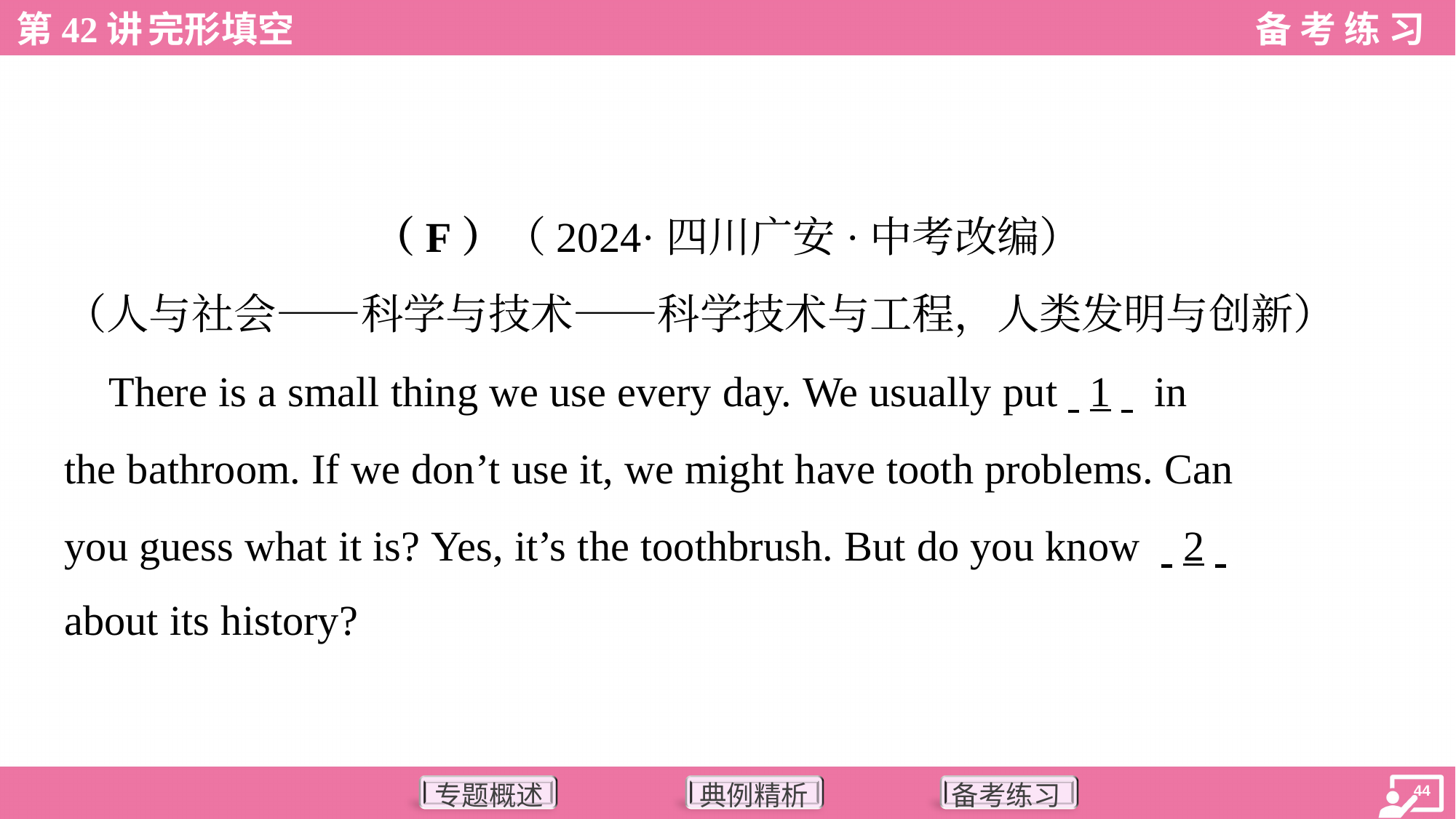

（F）（2024·四川广安·中考改编）
（人与社会——科学与技术——科学技术与工程，人类发明与创新）
    There is a small thing we use every day. We usually put. .1. . in
the bathroom. If we don’t use it, we might have tooth problems. Can
you guess what it is? Yes, it’s the toothbrush. But do you know . .2. .
about its history?